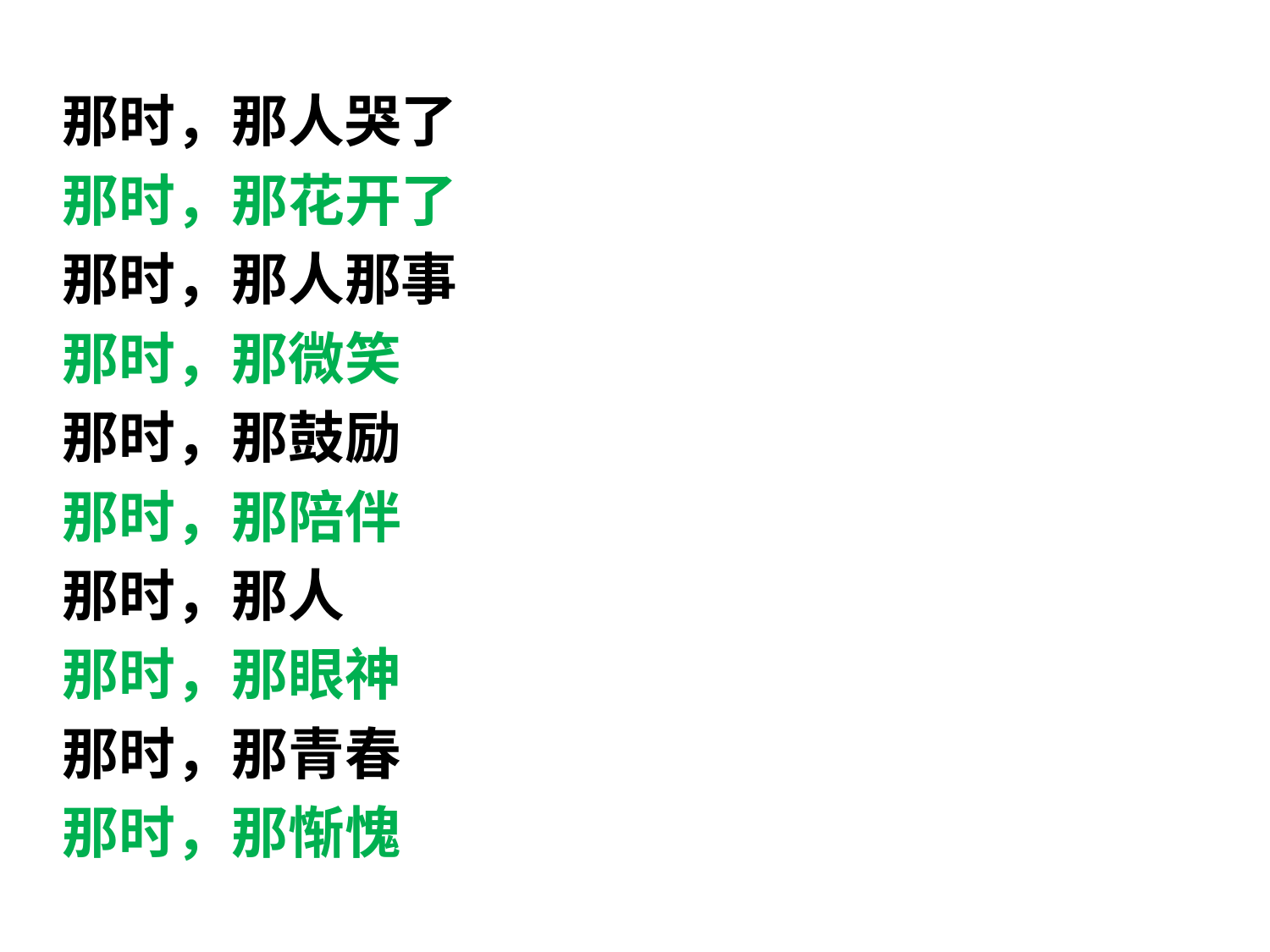

那时，那人哭了
那时，那花开了
那时，那人那事
那时，那微笑
那时，那鼓励
那时，那陪伴
那时，那人
那时，那眼神
那时，那青春
那时，那惭愧